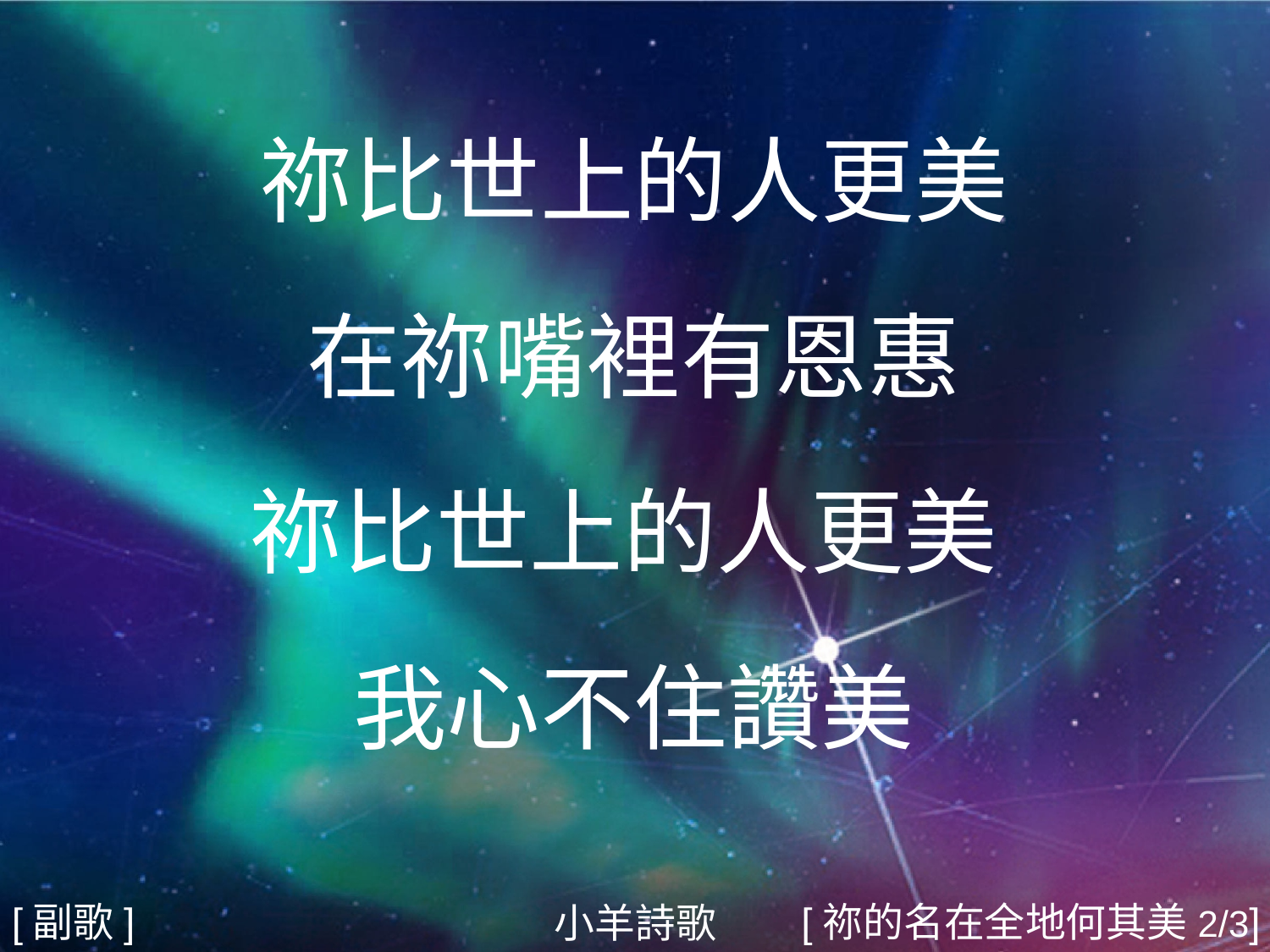

祢比世上的人更美

在祢嘴裡有恩惠

祢比世上的人更美

我心不住讚美
#

[副歌]
[祢的名在全地何其美2/3]
小羊詩歌